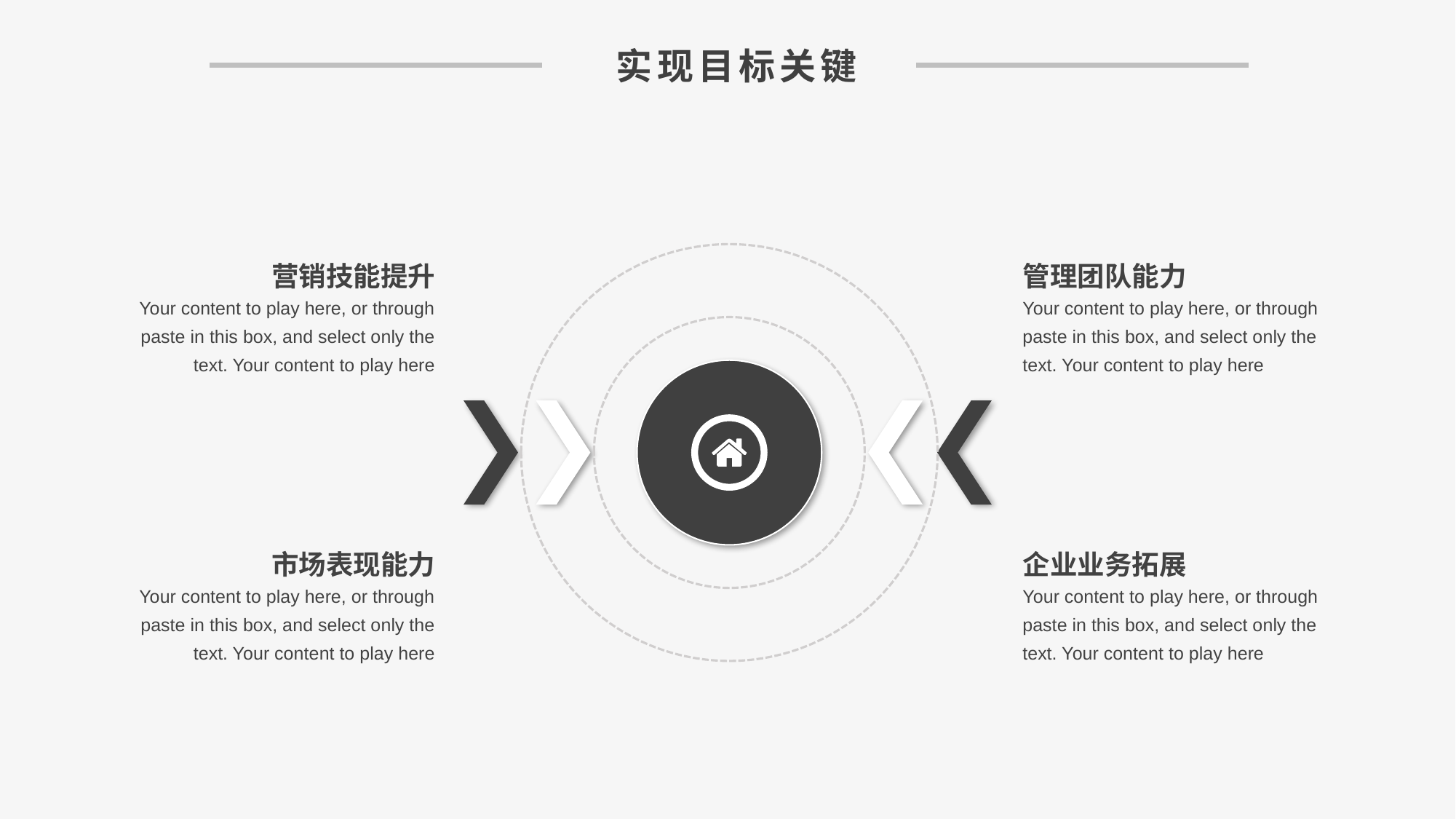

实现目标关键
营销技能提升
Your content to play here, or through paste in this box, and select only the text. Your content to play here

管理团队能力
Your content to play here, or through paste in this box, and select only the text. Your content to play here
市场表现能力
Your content to play here, or through paste in this box, and select only the text. Your content to play here
企业业务拓展
Your content to play here, or through paste in this box, and select only the text. Your content to play here